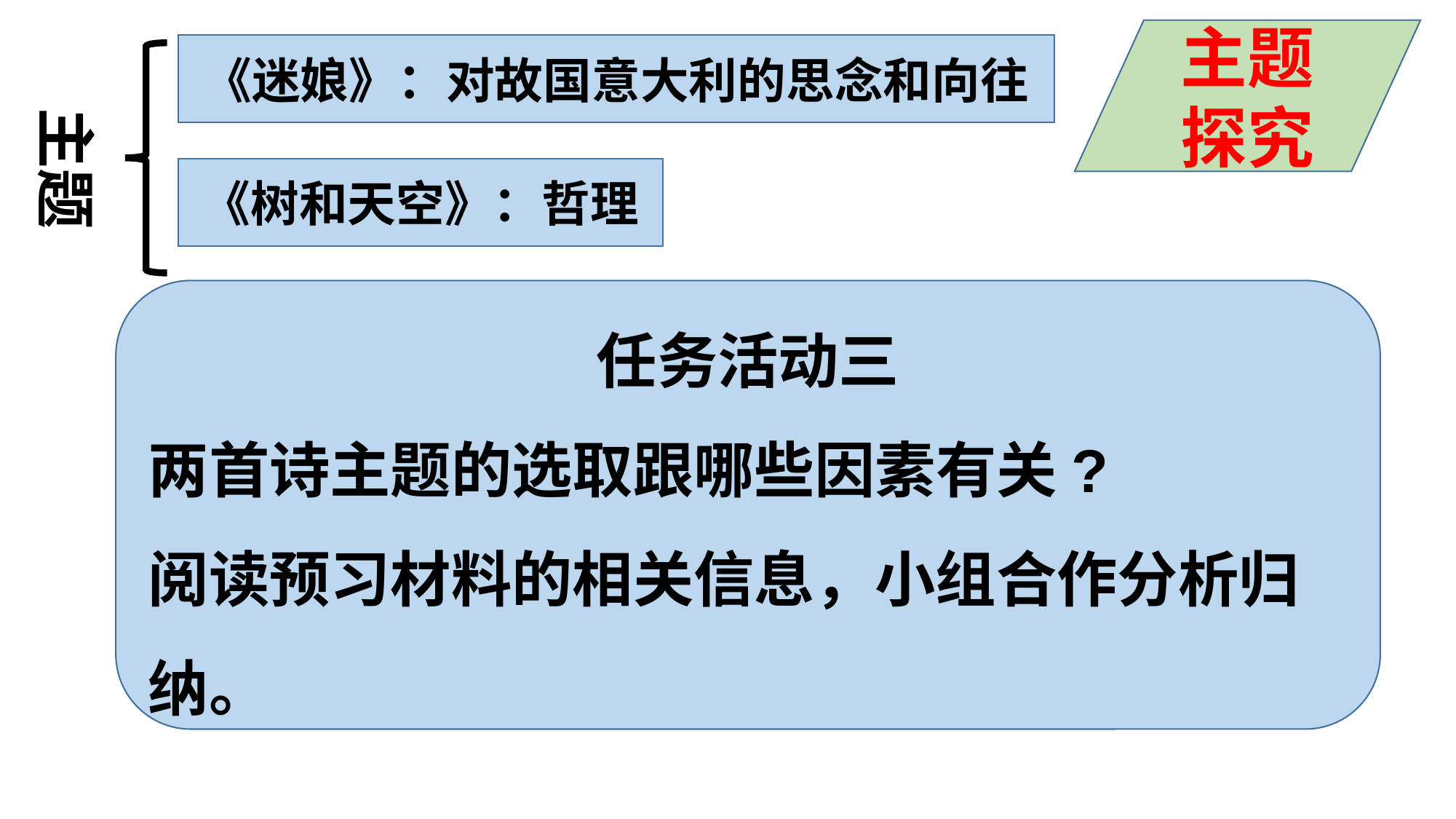

主题探究
《迷娘》：对故国意大利的思念和向往

主题
《树和天空》：哲理
任务活动三
两首诗主题的选取跟哪些因素有关?
阅读预习材料的相关信息，小组合作分析归纳。